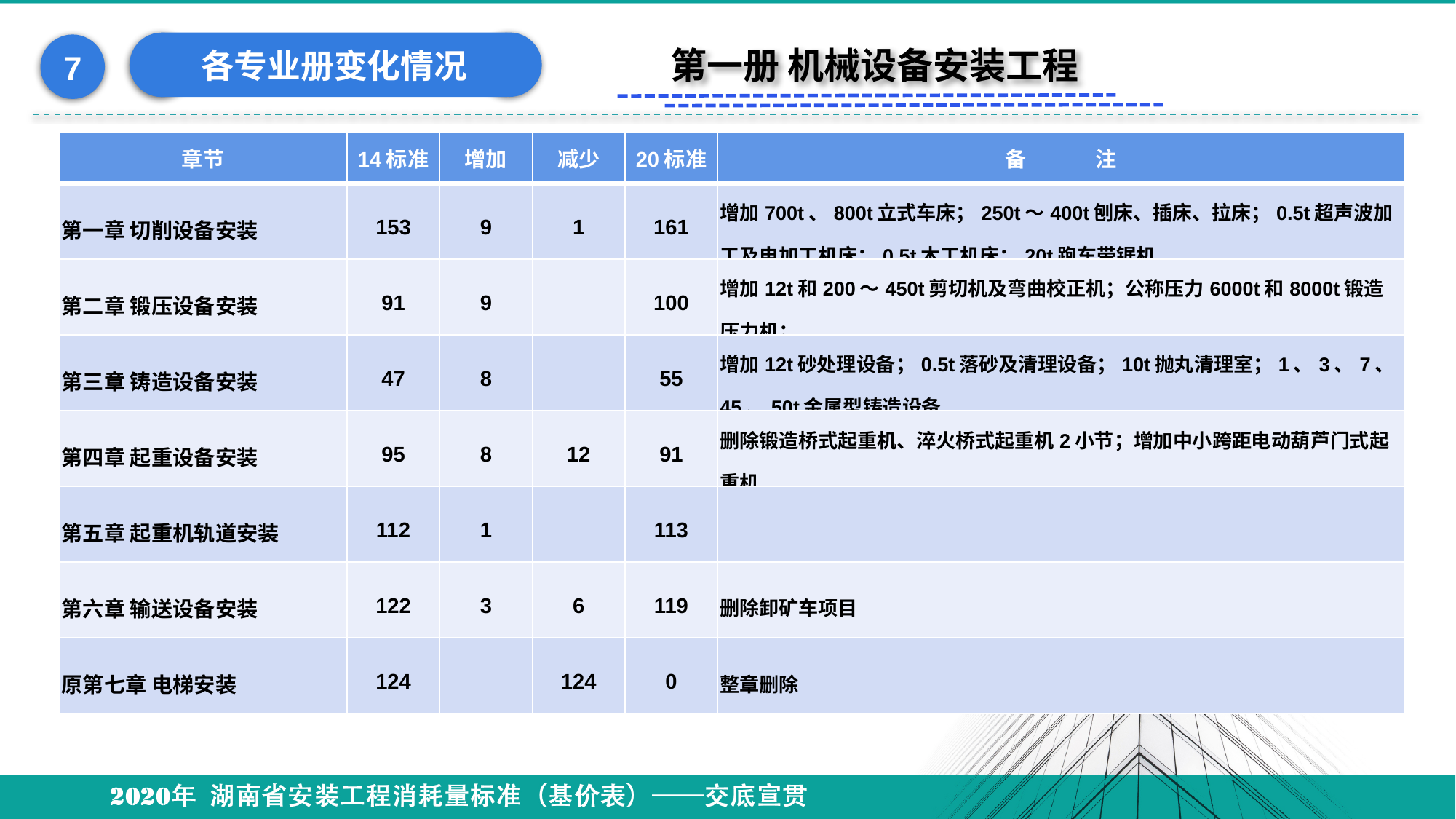

各专业册变化情况

7
第一册 机械设备安装工程
#
| 章节 | 14标准 | 增加 | 减少 | 20标准 | 备 注 |
| --- | --- | --- | --- | --- | --- |
| 第一章 切削设备安装 | 153 | 9 | 1 | 161 | 增加700t、800t立式车床；250t～400t刨床、插床、拉床；0.5t超声波加工及电加工机床；0.5t木工机床；20t跑车带锯机 |
| 第二章 锻压设备安装 | 91 | 9 |  | 100 | 增加12t和200～450t剪切机及弯曲校正机；公称压力6000t和8000t锻造压力机； |
| 第三章 铸造设备安装 | 47 | 8 |  | 55 | 增加12t砂处理设备；0.5t落砂及清理设备；10t抛丸清理室；1、3、7、45、50t金属型铸造设备 |
| 第四章 起重设备安装 | 95 | 8 | 12 | 91 | 删除锻造桥式起重机、淬火桥式起重机2小节；增加中小跨距电动葫芦门式起重机 |
| 第五章 起重机轨道安装 | 112 | 1 |  | 113 |  |
| 第六章 输送设备安装 | 122 | 3 | 6 | 119 | 删除卸矿车项目 |
| 原第七章 电梯安装 | 124 |  | 124 | 0 | 整章删除 |